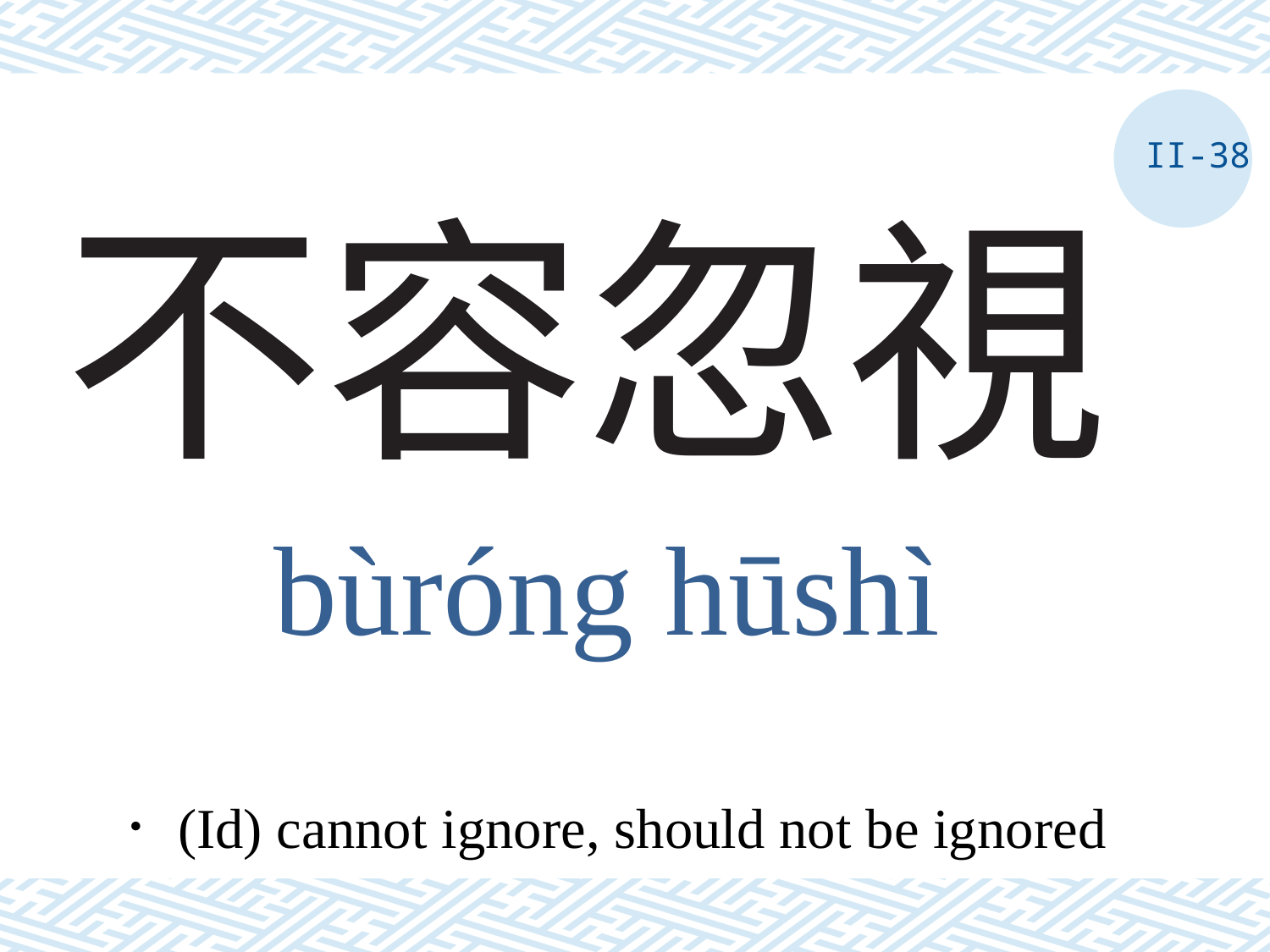

II-38

# 不容忽視
bùróng hūshì
．(Id) cannot ignore, should not be ignored